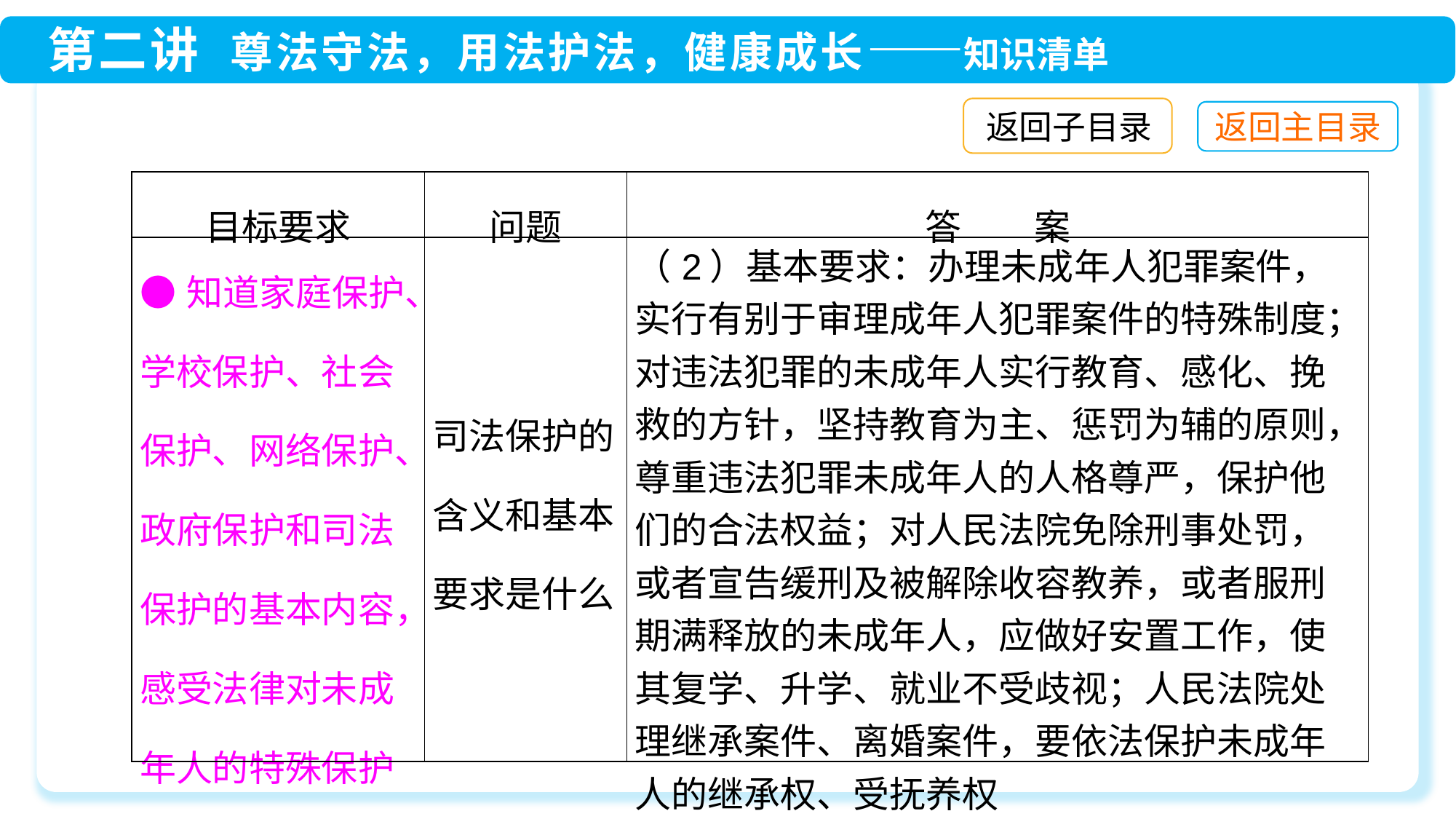

返回子目录
| 目标要求 | 问题 | 答　　案 |
| --- | --- | --- |
| ●知道家庭保护、学校保护、社会保护、网络保护、政府保护和司法保护的基本内容，感受法律对未成年人的特殊保护 | 司法保护的含义和基本要求是什么 | （2）基本要求：办理未成年人犯罪案件，实行有别于审理成年人犯罪案件的特殊制度；对违法犯罪的未成年人实行教育、感化、挽救的方针，坚持教育为主、惩罚为辅的原则，尊重违法犯罪未成年人的人格尊严，保护他们的合法权益；对人民法院免除刑事处罚，或者宣告缓刑及被解除收容教养，或者服刑期满释放的未成年人，应做好安置工作，使其复学、升学、就业不受歧视；人民法院处理继承案件、离婚案件，要依法保护未成年人的继承权、受抚养权 |